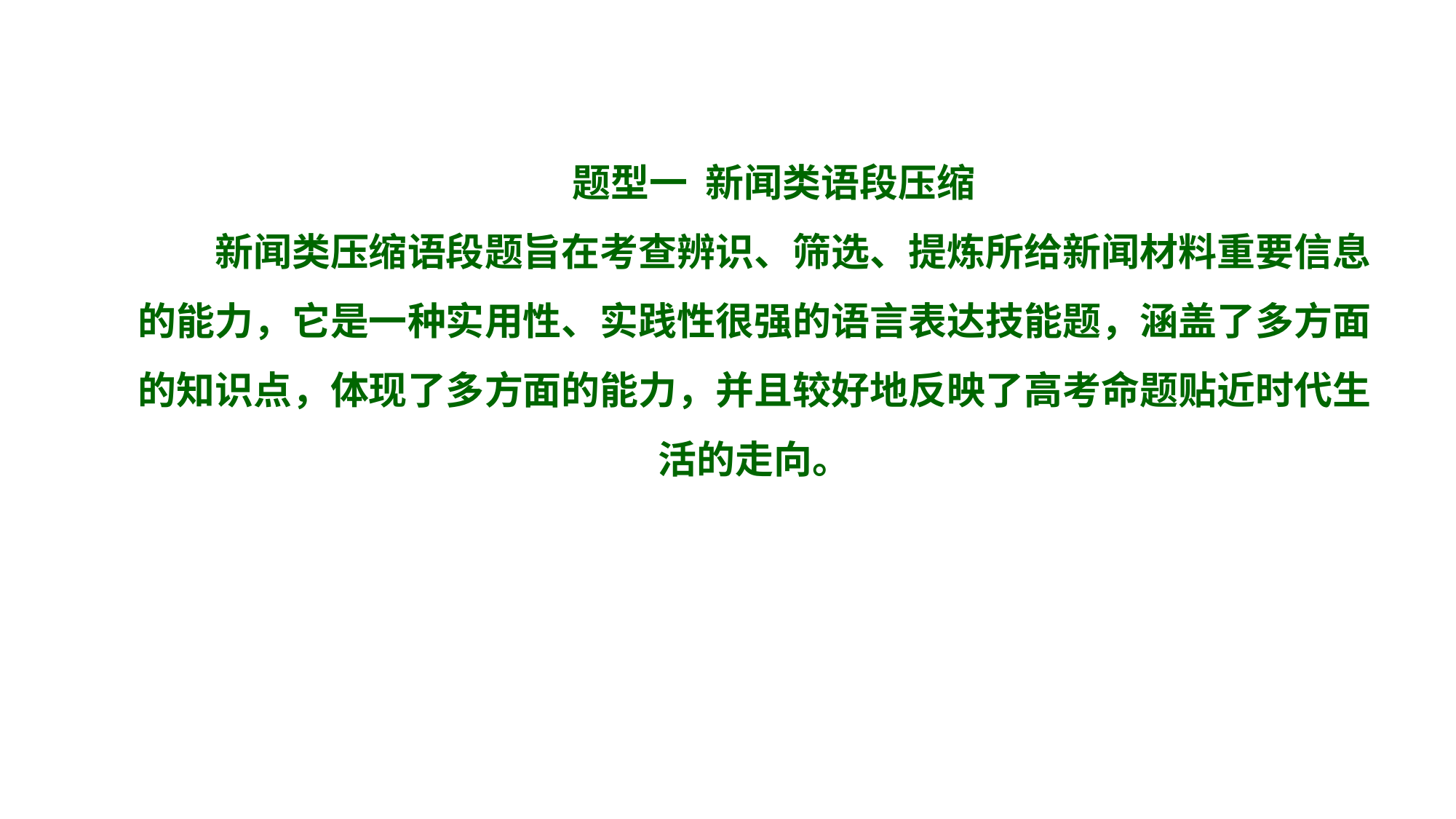

题型一  新闻类语段压缩
　　新闻类压缩语段题旨在考查辨识、筛选、提炼所给新闻材料重要信息的能力，它是一种实用性、实践性很强的语言表达技能题，涵盖了多方面的知识点，体现了多方面的能力，并且较好地反映了高考命题贴近时代生活的走向。